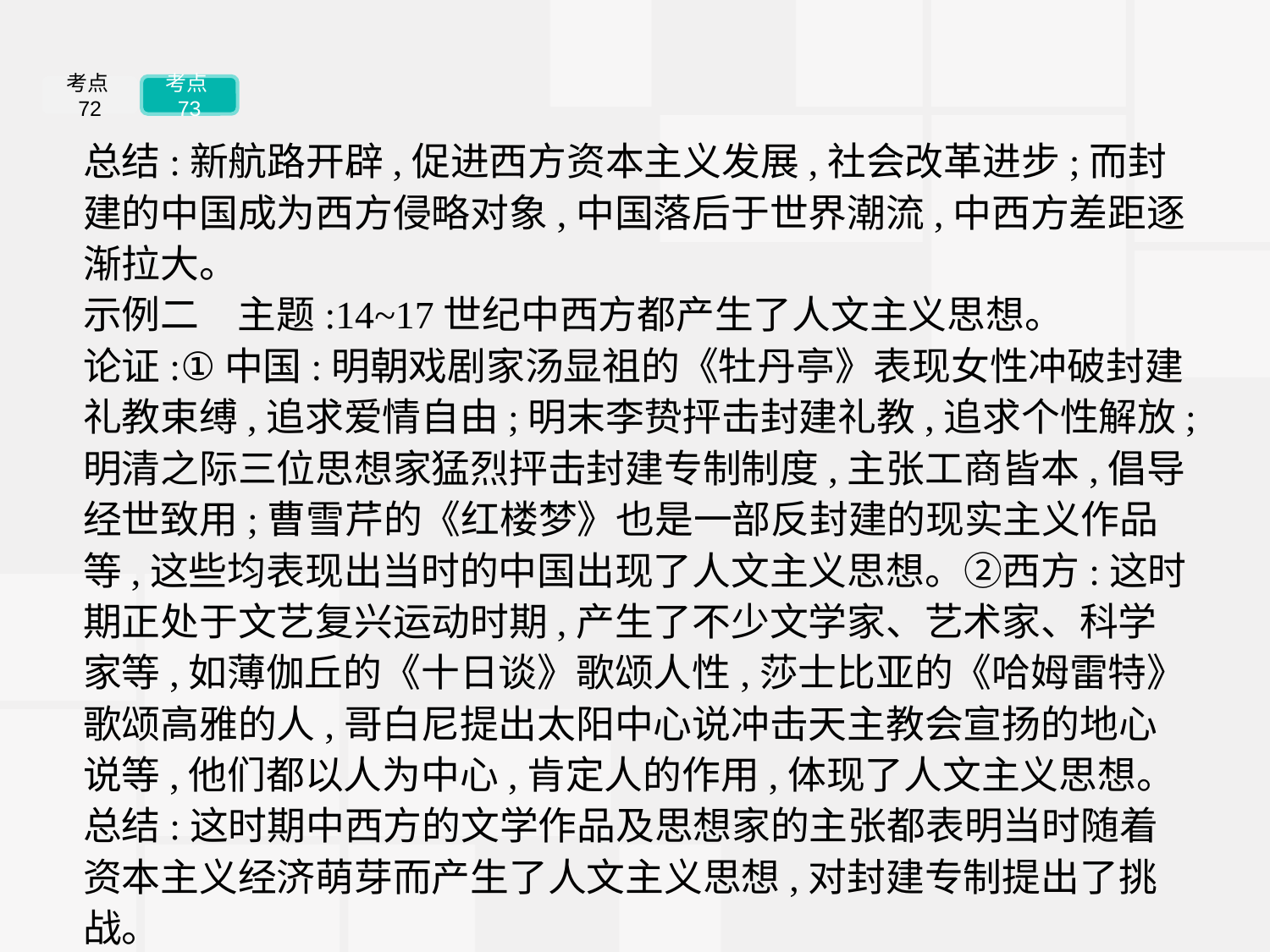

考点72
考点73
总结:新航路开辟,促进西方资本主义发展,社会改革进步;而封建的中国成为西方侵略对象,中国落后于世界潮流,中西方差距逐渐拉大。
示例二　主题:14~17世纪中西方都产生了人文主义思想。
论证:①中国:明朝戏剧家汤显祖的《牡丹亭》表现女性冲破封建礼教束缚,追求爱情自由;明末李贽抨击封建礼教,追求个性解放;明清之际三位思想家猛烈抨击封建专制制度,主张工商皆本,倡导经世致用;曹雪芹的《红楼梦》也是一部反封建的现实主义作品等,这些均表现出当时的中国出现了人文主义思想。②西方:这时期正处于文艺复兴运动时期,产生了不少文学家、艺术家、科学家等,如薄伽丘的《十日谈》歌颂人性,莎士比亚的《哈姆雷特》歌颂高雅的人,哥白尼提出太阳中心说冲击天主教会宣扬的地心说等,他们都以人为中心,肯定人的作用,体现了人文主义思想。
总结:这时期中西方的文学作品及思想家的主张都表明当时随着资本主义经济萌芽而产生了人文主义思想,对封建专制提出了挑战。